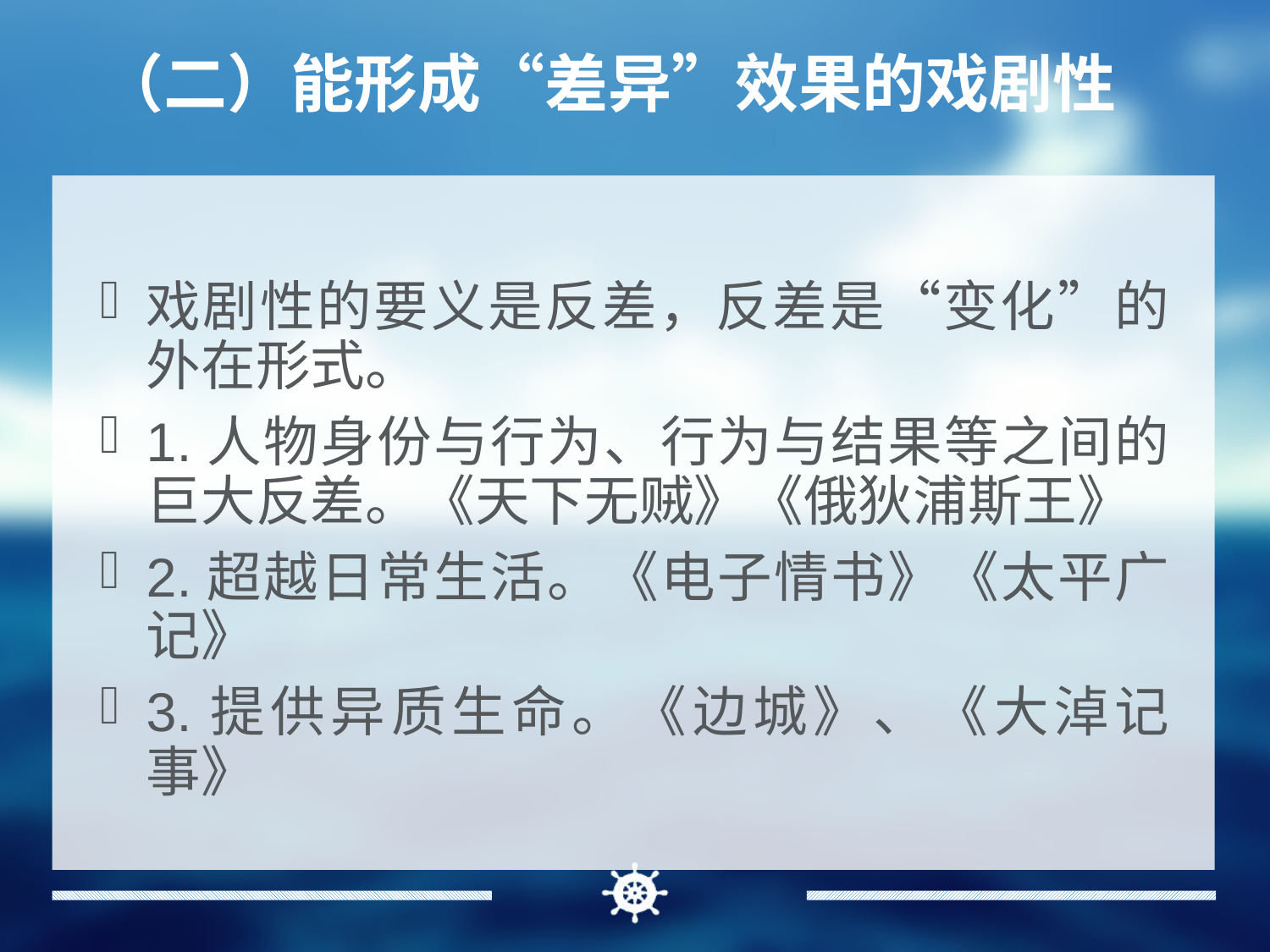

# （二）能形成“差异”效果的戏剧性

戏剧性的要义是反差，反差是“变化”的外在形式。
1.人物身份与行为、行为与结果等之间的巨大反差。《天下无贼》《俄狄浦斯王》
2.超越日常生活。《电子情书》《太平广记》
3.提供异质生命。《边城》、《大淖记事》